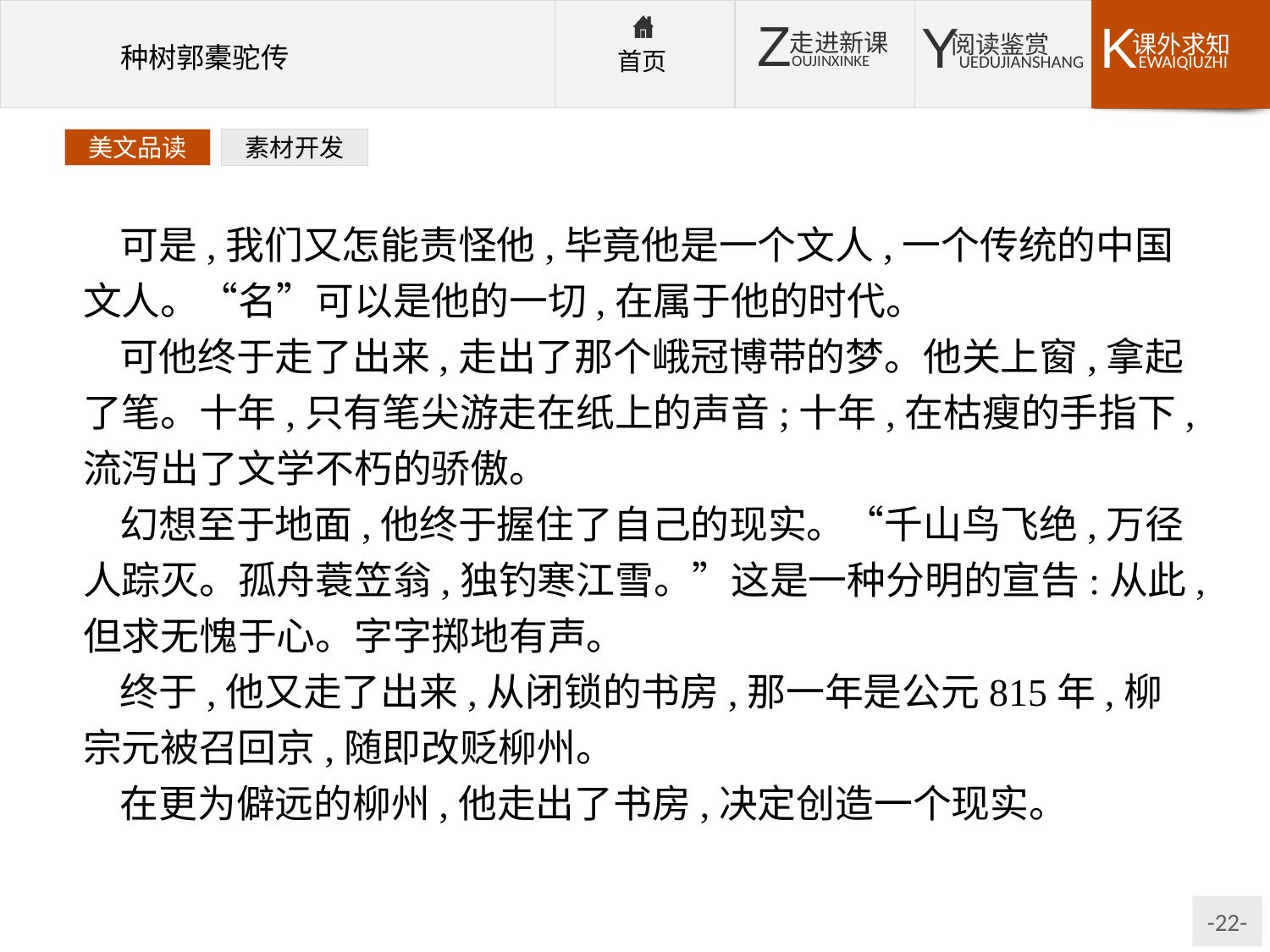

美文品读
素材开发
可是,我们又怎能责怪他,毕竟他是一个文人,一个传统的中国文人。“名”可以是他的一切,在属于他的时代。
可他终于走了出来,走出了那个峨冠博带的梦。他关上窗,拿起了笔。十年,只有笔尖游走在纸上的声音;十年,在枯瘦的手指下,流泻出了文学不朽的骄傲。
幻想至于地面,他终于握住了自己的现实。“千山鸟飞绝,万径人踪灭。孤舟蓑笠翁,独钓寒江雪。”这是一种分明的宣告:从此,但求无愧于心。字字掷地有声。
终于,他又走了出来,从闭锁的书房,那一年是公元815年,柳宗元被召回京,随即改贬柳州。
在更为僻远的柳州,他走出了书房,决定创造一个现实。